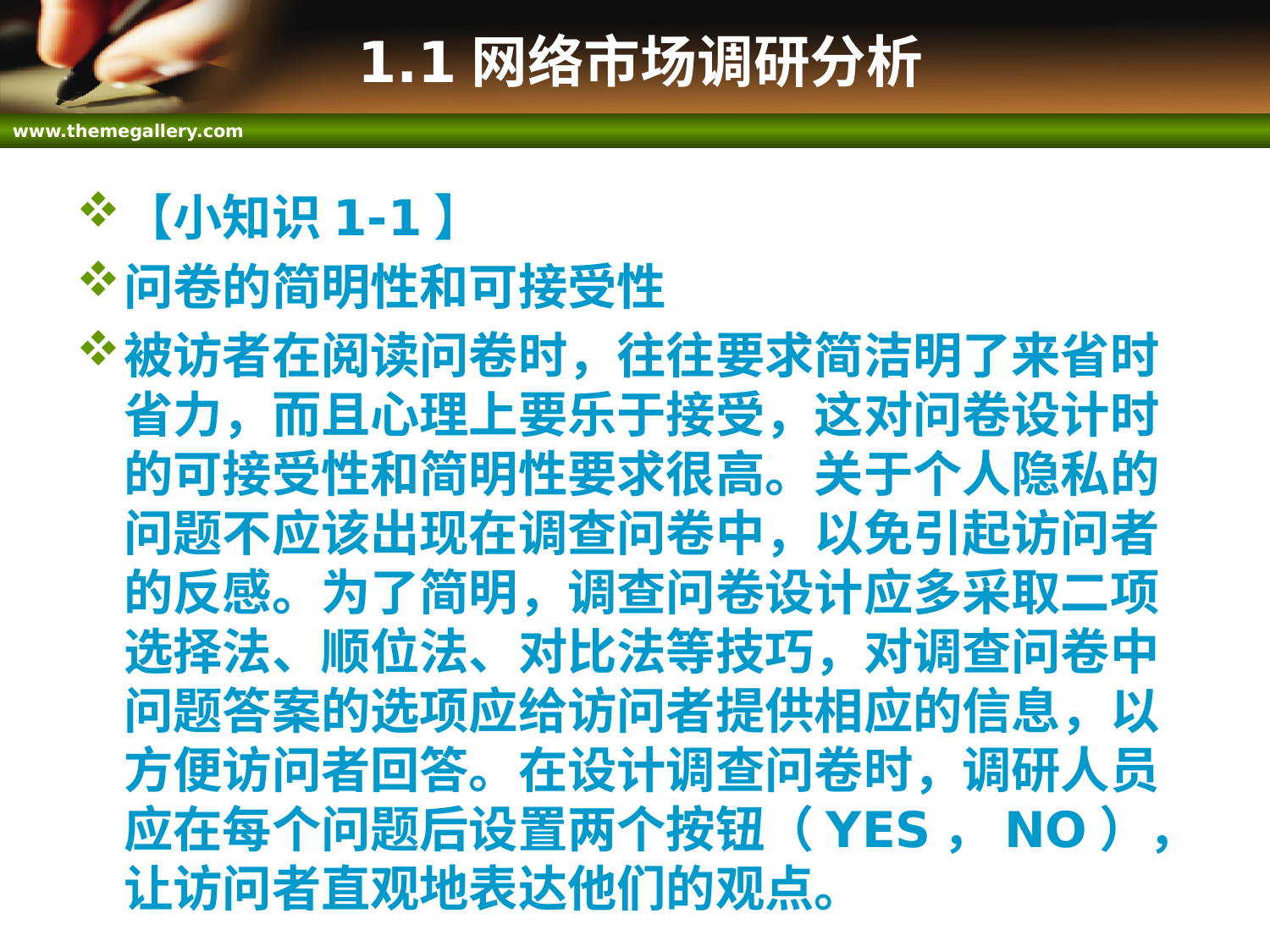

# 1.1网络市场调研分析
【小知识1-1】
问卷的简明性和可接受性
被访者在阅读问卷时，往往要求简洁明了来省时省力，而且心理上要乐于接受，这对问卷设计时的可接受性和简明性要求很高。关于个人隐私的问题不应该出现在调查问卷中，以免引起访问者的反感。为了简明，调查问卷设计应多采取二项选择法、顺位法、对比法等技巧，对调查问卷中问题答案的选项应给访问者提供相应的信息，以方便访问者回答。在设计调查问卷时，调研人员应在每个问题后设置两个按钮（YES，NO），让访问者直观地表达他们的观点。